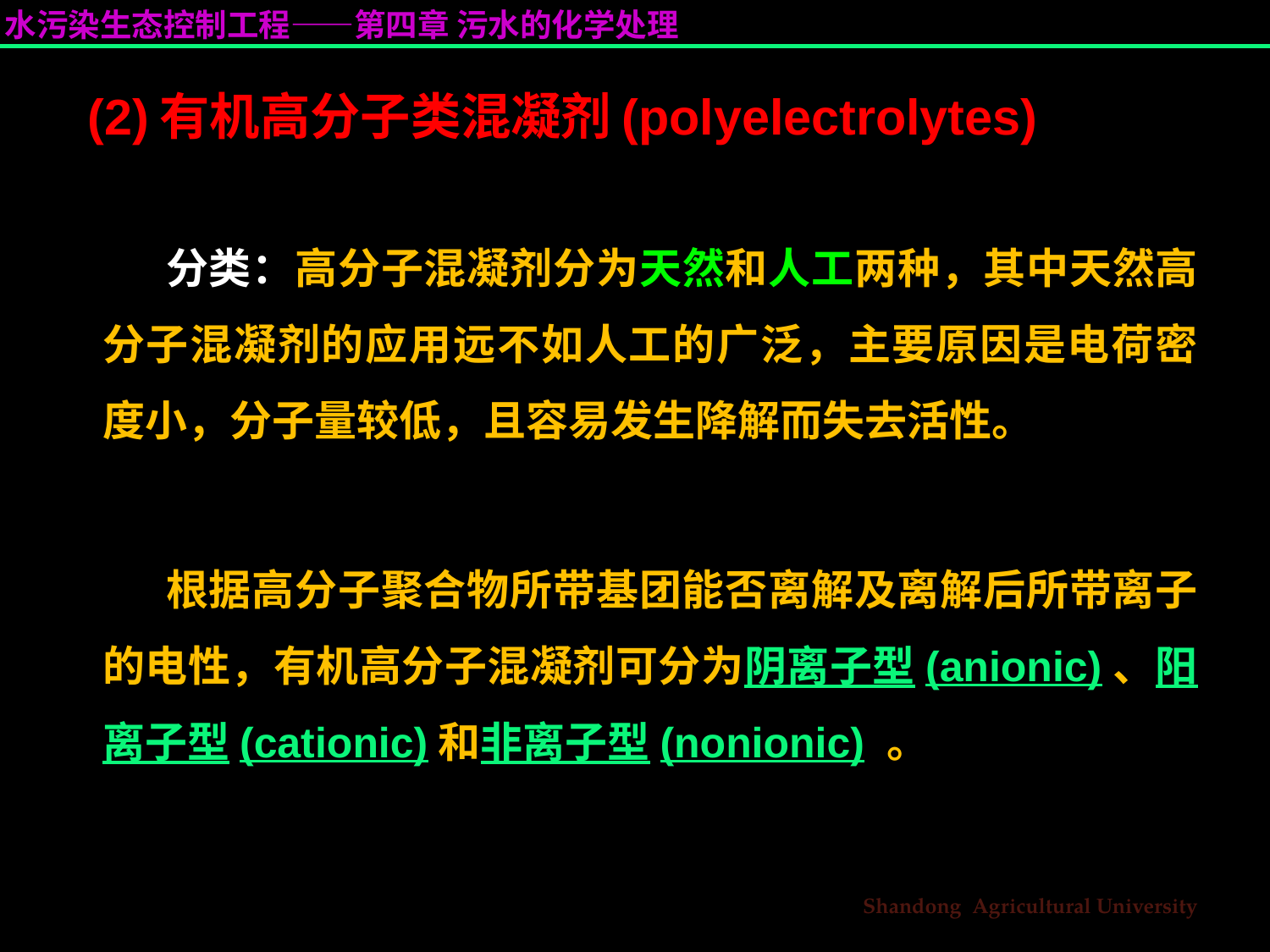

# (2)有机高分子类混凝剂(polyelectrolytes)
分类：高分子混凝剂分为天然和人工两种，其中天然高分子混凝剂的应用远不如人工的广泛，主要原因是电荷密度小，分子量较低，且容易发生降解而失去活性。

根据高分子聚合物所带基团能否离解及离解后所带离子的电性，有机高分子混凝剂可分为阴离子型(anionic)、阳离子型(cationic)和非离子型(nonionic) 。